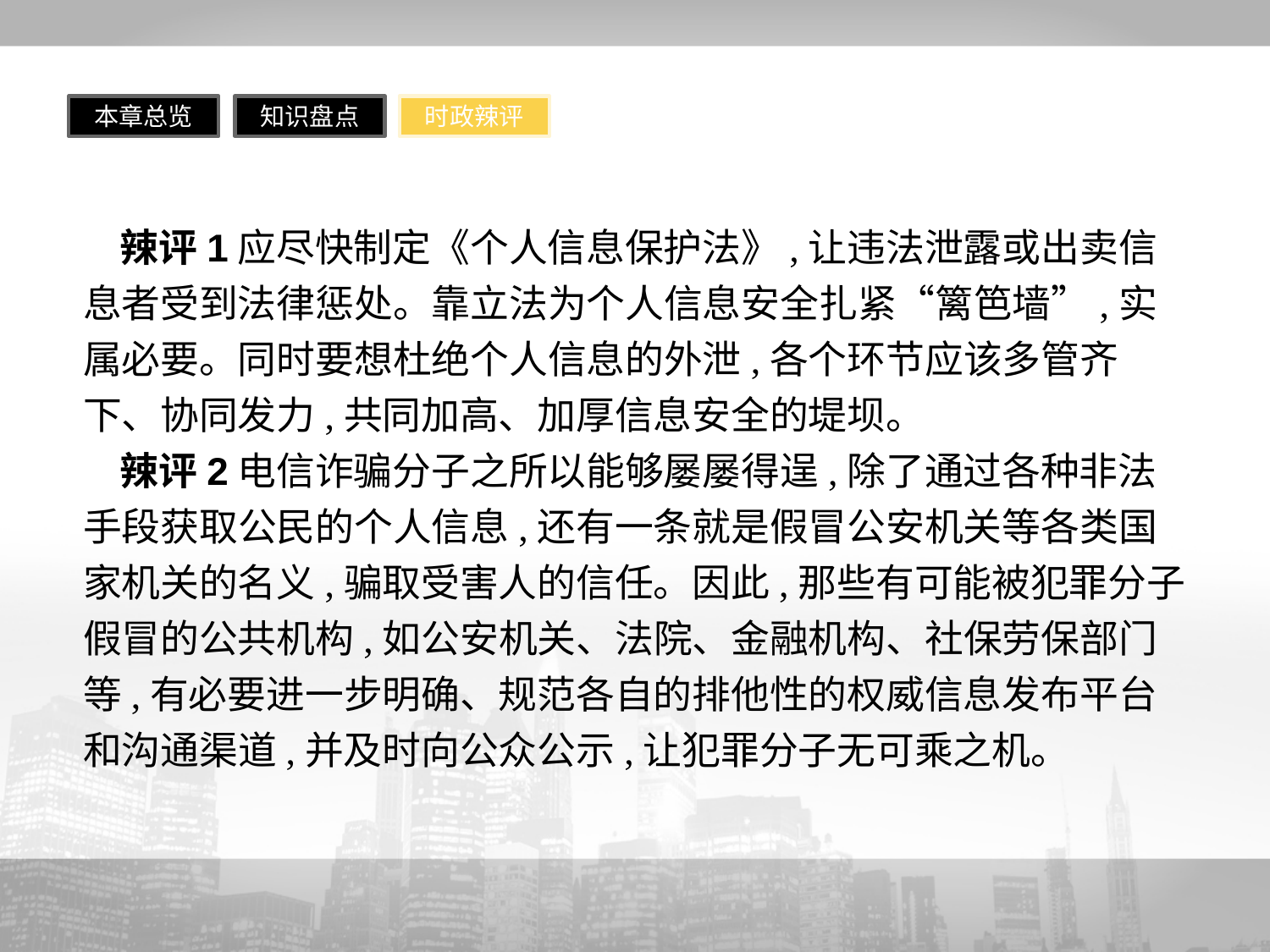

本章总览
知识盘点
时政辣评
辣评1应尽快制定《个人信息保护法》,让违法泄露或出卖信息者受到法律惩处。靠立法为个人信息安全扎紧“篱笆墙”,实属必要。同时要想杜绝个人信息的外泄,各个环节应该多管齐下、协同发力,共同加高、加厚信息安全的堤坝。
辣评2电信诈骗分子之所以能够屡屡得逞,除了通过各种非法手段获取公民的个人信息,还有一条就是假冒公安机关等各类国家机关的名义,骗取受害人的信任。因此,那些有可能被犯罪分子假冒的公共机构,如公安机关、法院、金融机构、社保劳保部门等,有必要进一步明确、规范各自的排他性的权威信息发布平台和沟通渠道,并及时向公众公示,让犯罪分子无可乘之机。